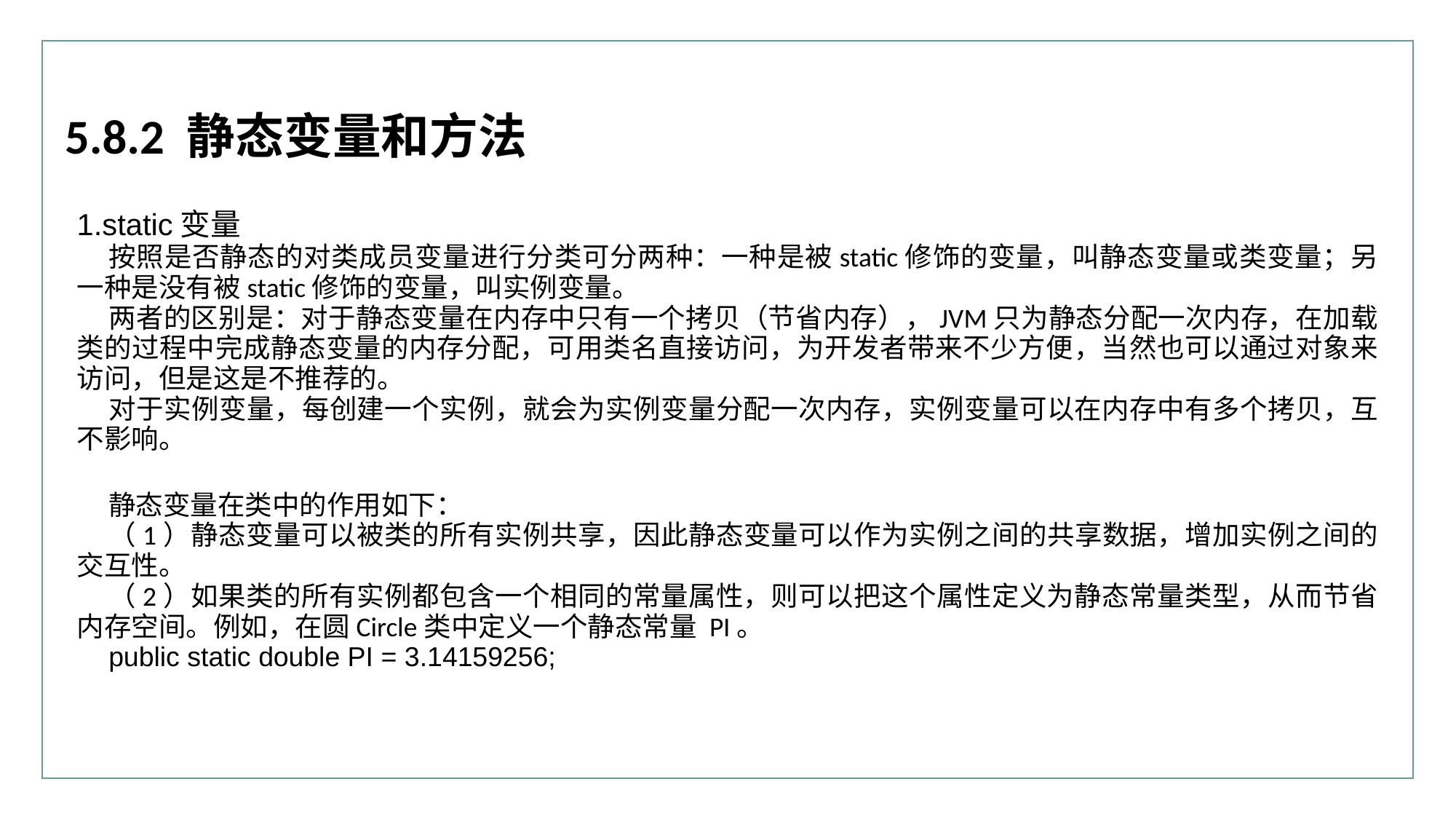

行业PPT模板http://www.XX.com/hangye/

5.8.2 静态变量和方法
1.static变量
按照是否静态的对类成员变量进行分类可分两种：一种是被static修饰的变量，叫静态变量或类变量；另一种是没有被static修饰的变量，叫实例变量。
两者的区别是：对于静态变量在内存中只有一个拷贝（节省内存），JVM只为静态分配一次内存，在加载类的过程中完成静态变量的内存分配，可用类名直接访问，为开发者带来不少方便，当然也可以通过对象来访问，但是这是不推荐的。
对于实例变量，每创建一个实例，就会为实例变量分配一次内存，实例变量可以在内存中有多个拷贝，互不影响。
静态变量在类中的作用如下：
（1）静态变量可以被类的所有实例共享，因此静态变量可以作为实例之间的共享数据，增加实例之间的交互性。
（2）如果类的所有实例都包含一个相同的常量属性，则可以把这个属性定义为静态常量类型，从而节省内存空间。例如，在圆Circle类中定义一个静态常量 PI。
public static double PI = 3.14159256;